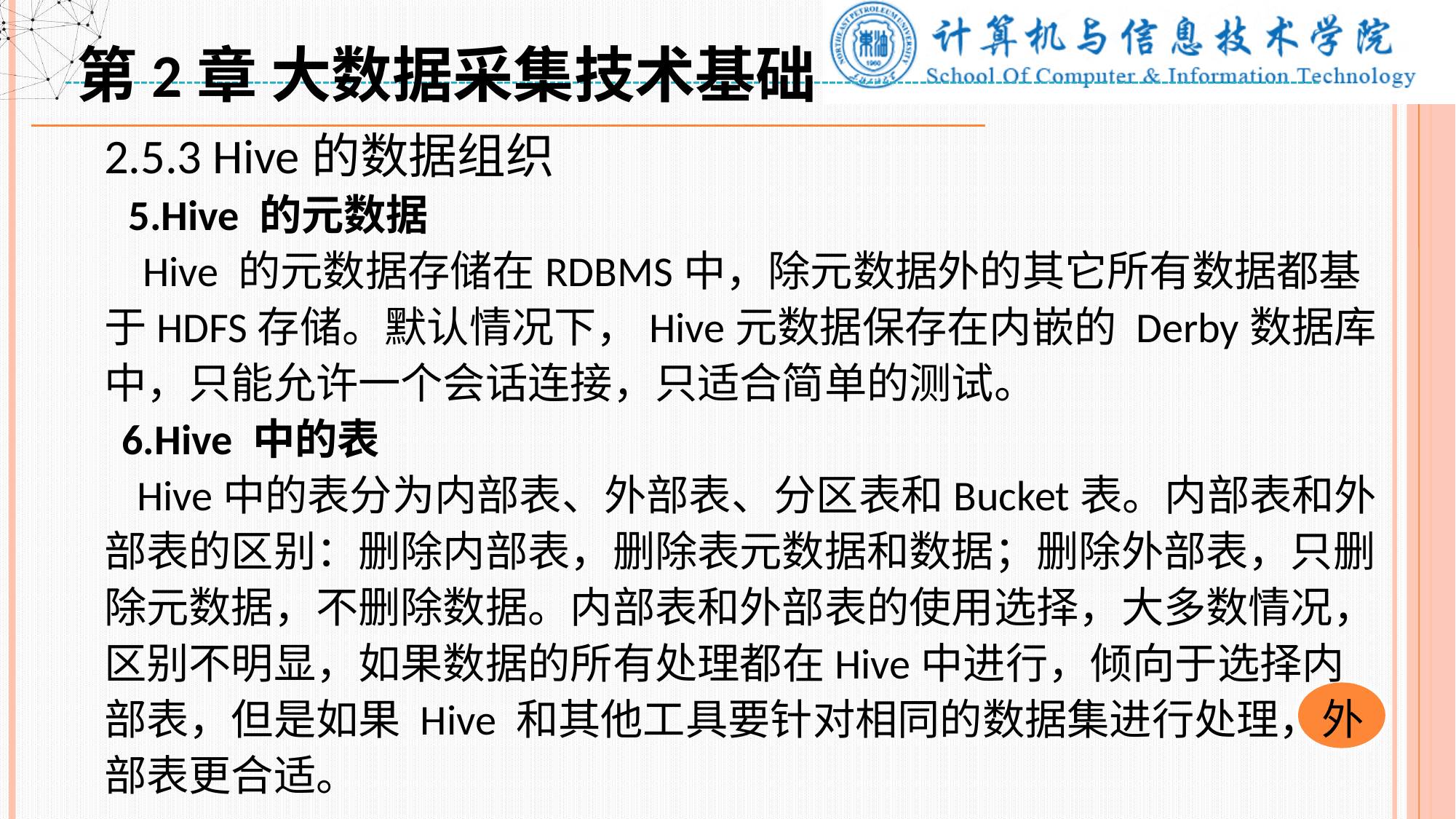

第2章 大数据采集技术基础
2.5.3 Hive的数据组织
   5.Hive 的元数据
    Hive 的元数据存储在RDBMS中，除元数据外的其它所有数据都基于HDFS存储。默认情况下，Hive元数据保存在内嵌的 Derby数据库中，只能允许一个会话连接，只适合简单的测试。
  6.Hive 中的表
    Hive中的表分为内部表、外部表、分区表和Bucket表。内部表和外部表的区别：删除内部表，删除表元数据和数据；删除外部表，只删除元数据，不删除数据。内部表和外部表的使用选择，大多数情况，区别不明显，如果数据的所有处理都在Hive中进行，倾向于选择内部表，但是如果 Hive 和其他工具要针对相同的数据集进行处理，外部表更合适。